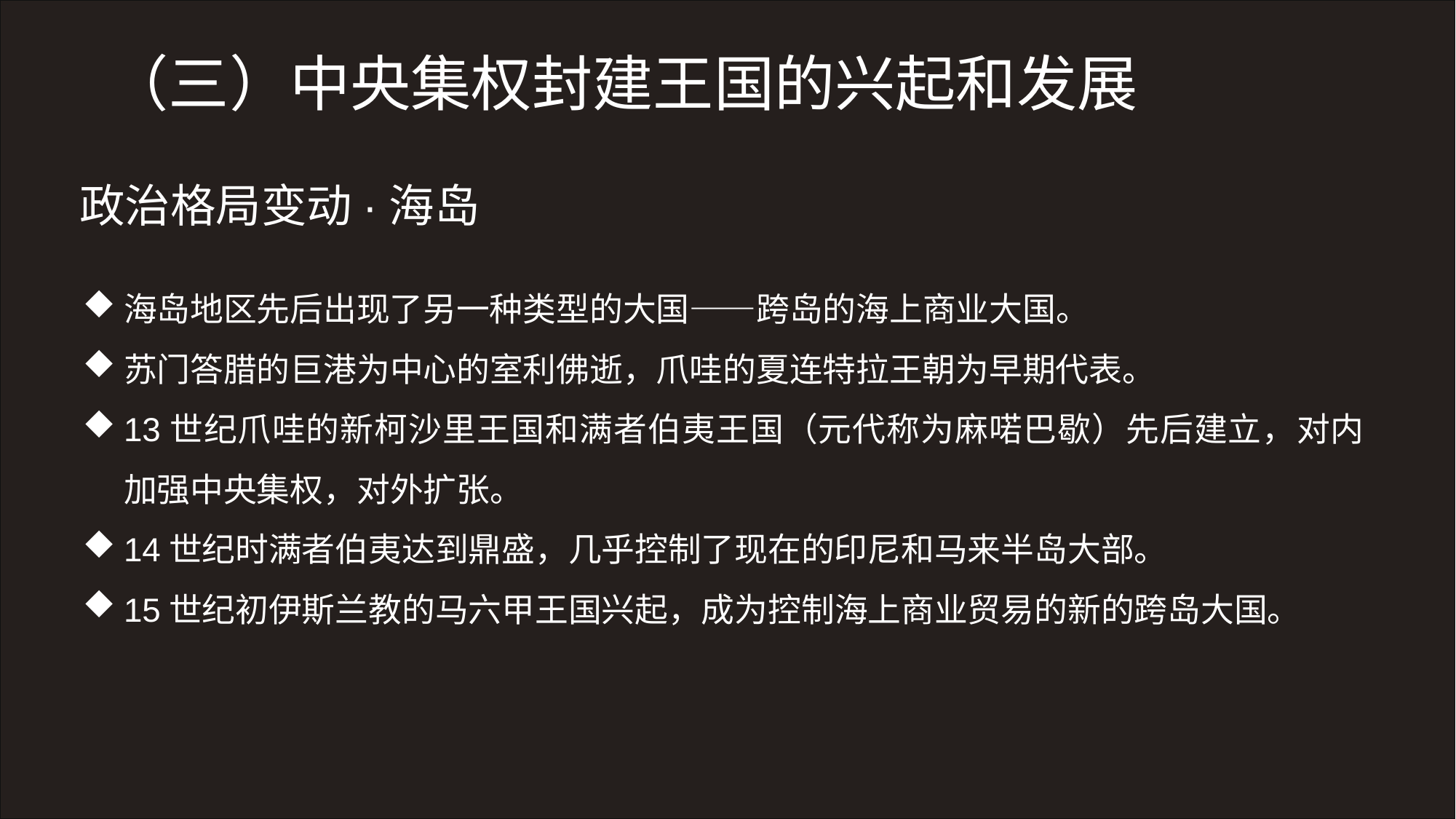

（三）中央集权封建王国的兴起和发展
政治格局变动·海岛
海岛地区先后出现了另一种类型的大国——跨岛的海上商业大国。
苏门答腊的巨港为中心的室利佛逝，爪哇的夏连特拉王朝为早期代表。
13世纪爪哇的新柯沙里王国和满者伯夷王国（元代称为麻喏巴歇）先后建立，对内加强中央集权，对外扩张。
14世纪时满者伯夷达到鼎盛，几乎控制了现在的印尼和马来半岛大部。
15世纪初伊斯兰教的马六甲王国兴起，成为控制海上商业贸易的新的跨岛大国。